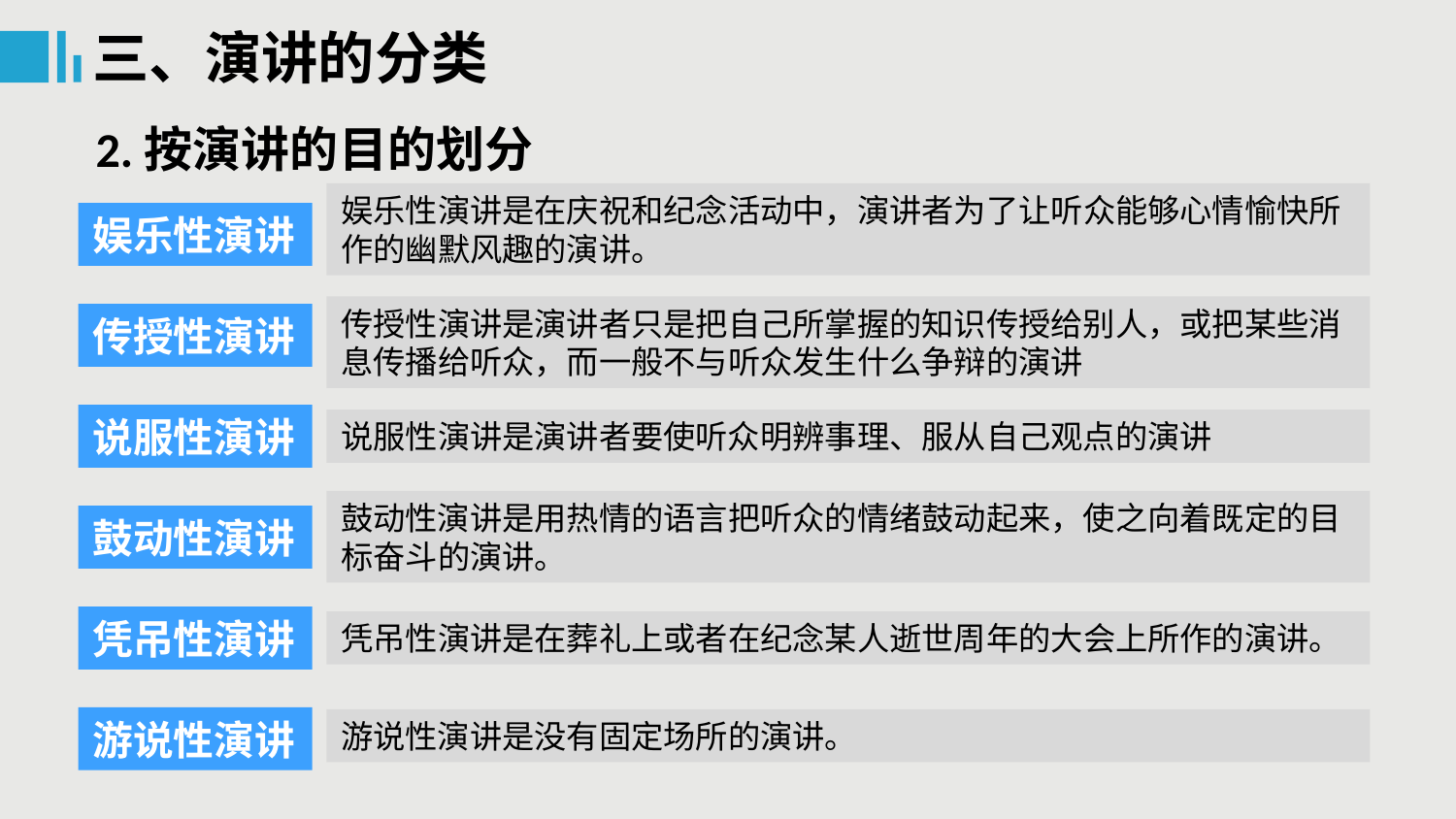

三、演讲的分类

2.按演讲的目的划分
娱乐性演讲是在庆祝和纪念活动中，演讲者为了让听众能够心情愉快所作的幽默风趣的演讲。
娱乐性演讲
传授性演讲是演讲者只是把自己所掌握的知识传授给别人，或把某些消息传播给听众，而一般不与听众发生什么争辩的演讲
传授性演讲
说服性演讲
说服性演讲是演讲者要使听众明辨事理、服从自己观点的演讲
鼓动性演讲是用热情的语言把听众的情绪鼓动起来，使之向着既定的目标奋斗的演讲。
鼓动性演讲
凭吊性演讲
凭吊性演讲是在葬礼上或者在纪念某人逝世周年的大会上所作的演讲。
游说性演讲
游说性演讲是没有固定场所的演讲。